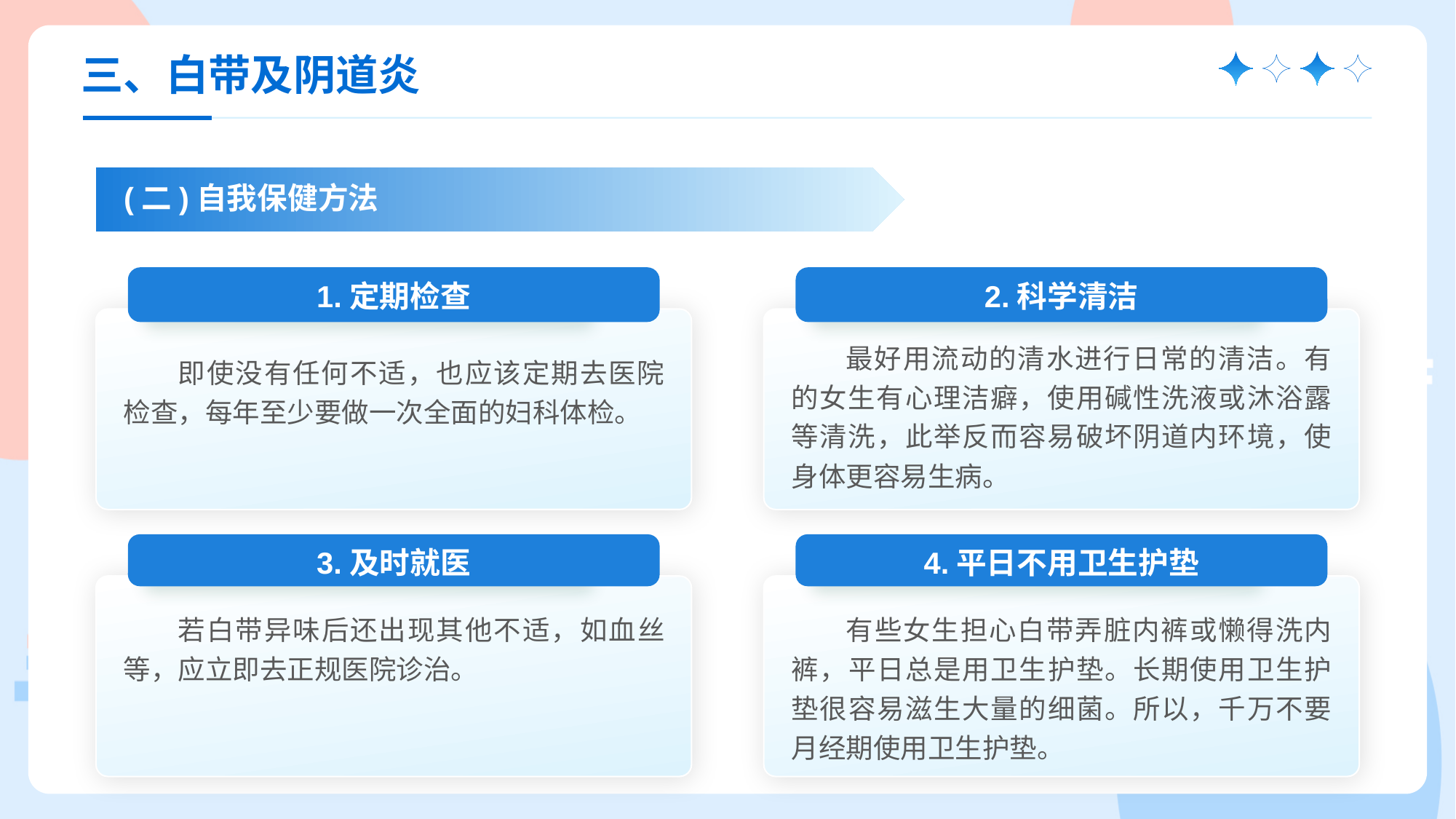

三、白带及阴道炎
(二)自我保健方法

1.定期检查

即使没有任何不适，也应该定期去医院检查，每年至少要做一次全面的妇科体检。

2.科学清洁

最好用流动的清水进行日常的清洁。有的女生有心理洁癖，使用碱性洗液或沐浴露等清洗，此举反而容易破坏阴道内环境，使身体更容易生病。

3.及时就医

若白带异味后还出现其他不适，如血丝等，应立即去正规医院诊治。

4.平日不用卫生护垫

有些女生担心白带弄脏内裤或懒得洗内裤，平日总是用卫生护垫。长期使用卫生护垫很容易滋生大量的细菌。所以，千万不要月经期使用卫生护垫。